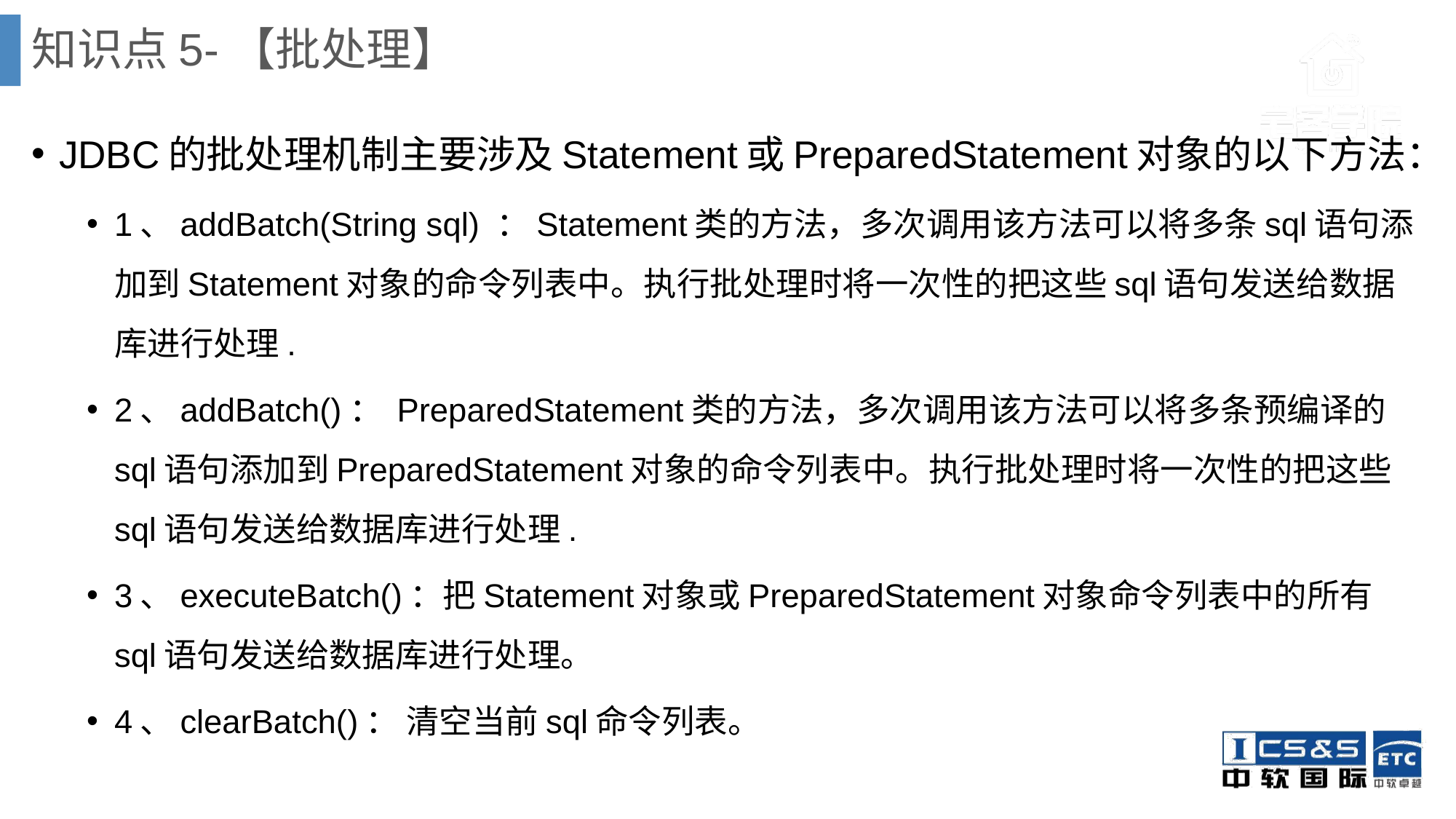

# 知识点5-【批处理】
JDBC的批处理机制主要涉及Statement或PreparedStatement对象的以下方法：
1、addBatch(String sql) ：Statement类的方法，多次调用该方法可以将多条sql语句添加到Statement对象的命令列表中。执行批处理时将一次性的把这些sql语句发送给数据库进行处理.
2、addBatch()： PreparedStatement类的方法，多次调用该方法可以将多条预编译的sql语句添加到PreparedStatement对象的命令列表中。执行批处理时将一次性的把这些sql语句发送给数据库进行处理.
3、executeBatch()：把Statement对象或PreparedStatement对象命令列表中的所有sql语句发送给数据库进行处理。
4、clearBatch()： 清空当前sql命令列表。